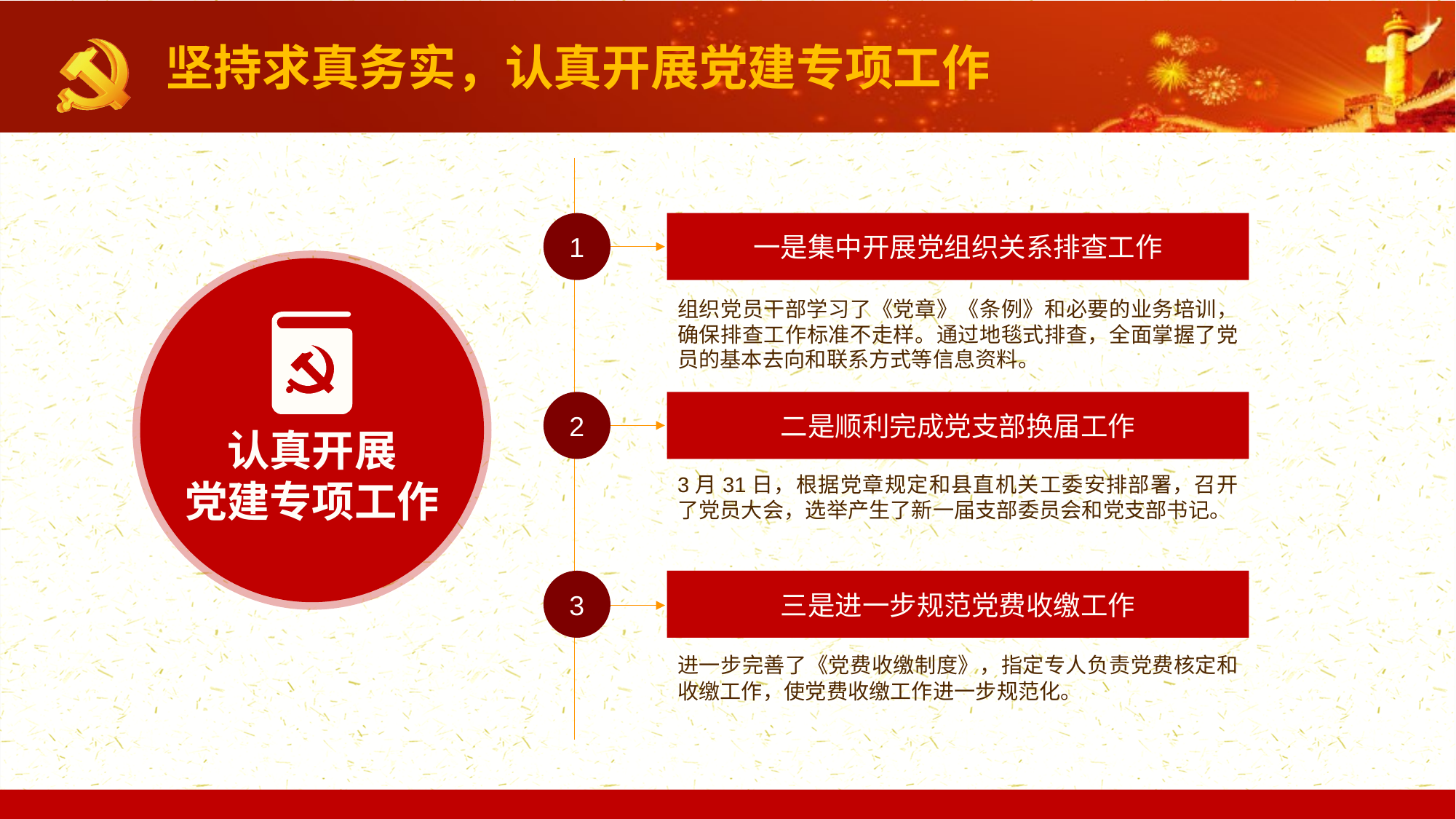

坚持求真务实，认真开展党建专项工作
1
一是集中开展党组织关系排查工作

认真开展
党建专项工作
组织党员干部学习了《党章》《条例》和必要的业务培训，确保排查工作标准不走样。通过地毯式排查，全面掌握了党员的基本去向和联系方式等信息资料。
2
二是顺利完成党支部换届工作
3月31日，根据党章规定和县直机关工委安排部署，召开了党员大会，选举产生了新一届支部委员会和党支部书记。
3
三是进一步规范党费收缴工作
进一步完善了《党费收缴制度》，指定专人负责党费核定和收缴工作，使党费收缴工作进一步规范化。